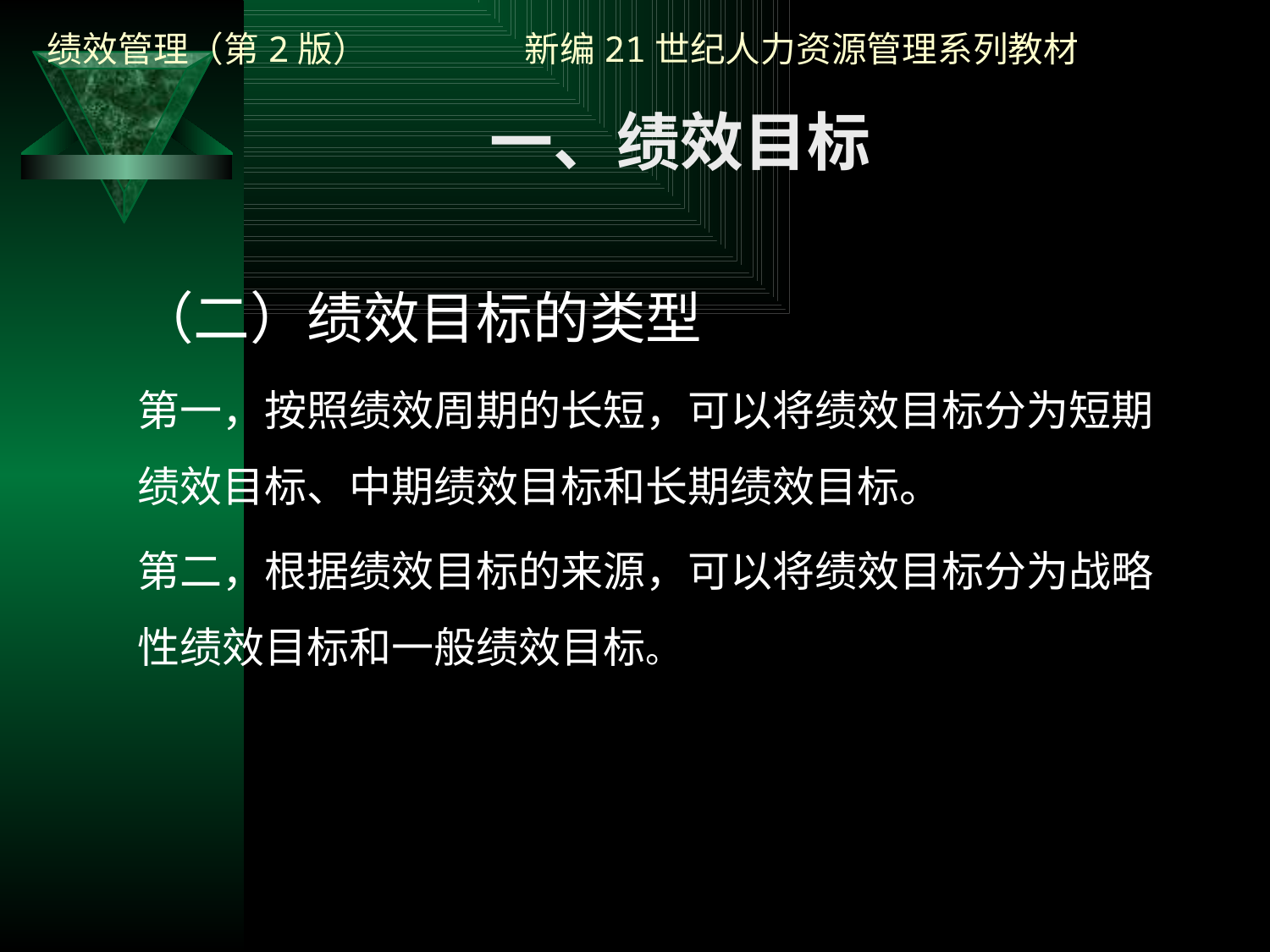

一、绩效目标
（二）绩效目标的类型
第一，按照绩效周期的长短，可以将绩效目标分为短期绩效目标、中期绩效目标和长期绩效目标。
第二，根据绩效目标的来源，可以将绩效目标分为战略性绩效目标和一般绩效目标。